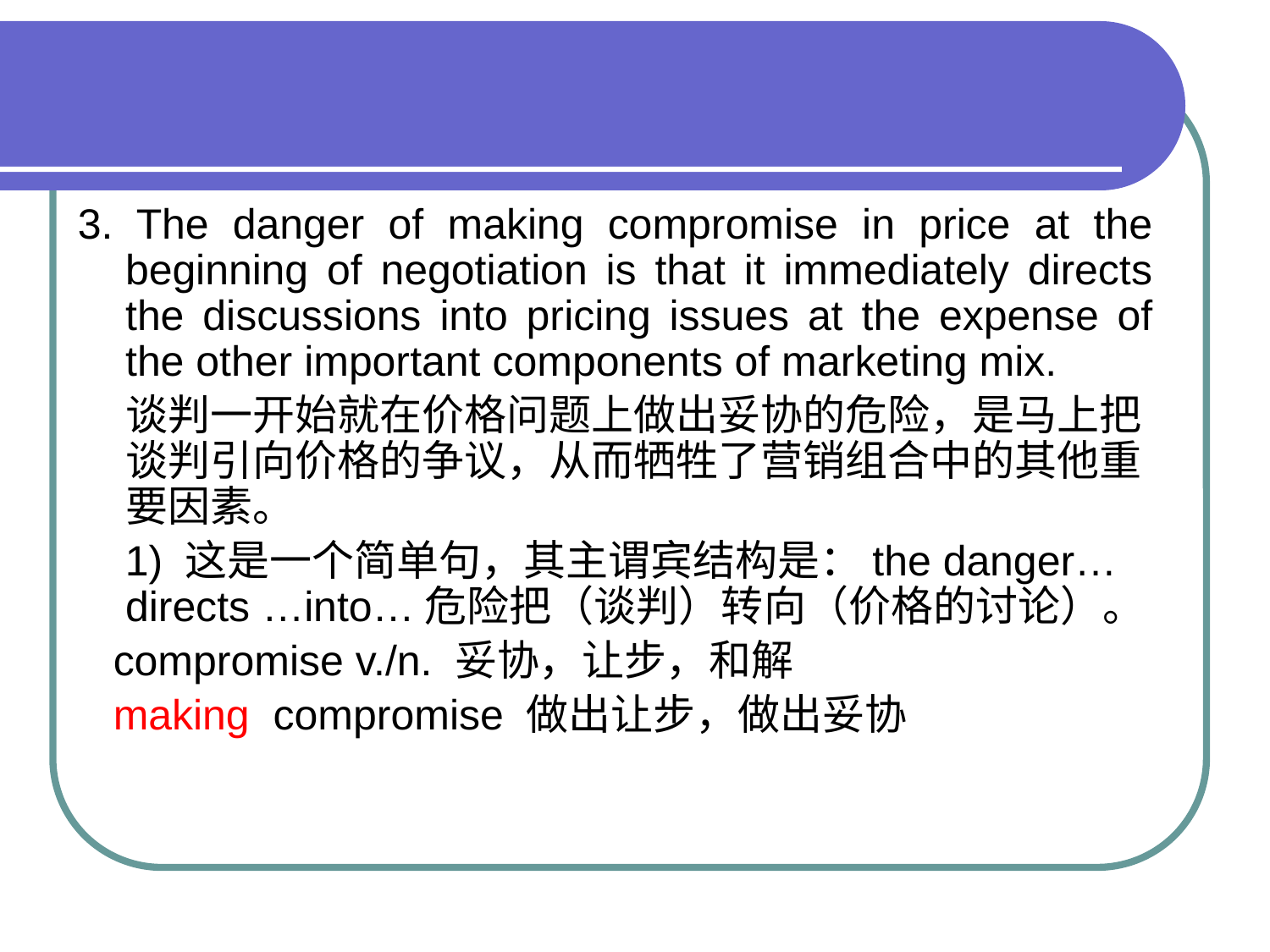

#
3. The danger of making compromise in price at the beginning of negotiation is that it immediately directs the discussions into pricing issues at the expense of the other important components of marketing mix.
    谈判一开始就在价格问题上做出妥协的危险，是马上把谈判引向价格的争议，从而牺牲了营销组合中的其他重要因素。
    1) 这是一个简单句，其主谓宾结构是：the danger…directs …into…危险把（谈判）转向（价格的讨论）。
   compromise v./n. 妥协，让步，和解
   making  compromise 做出让步，做出妥协